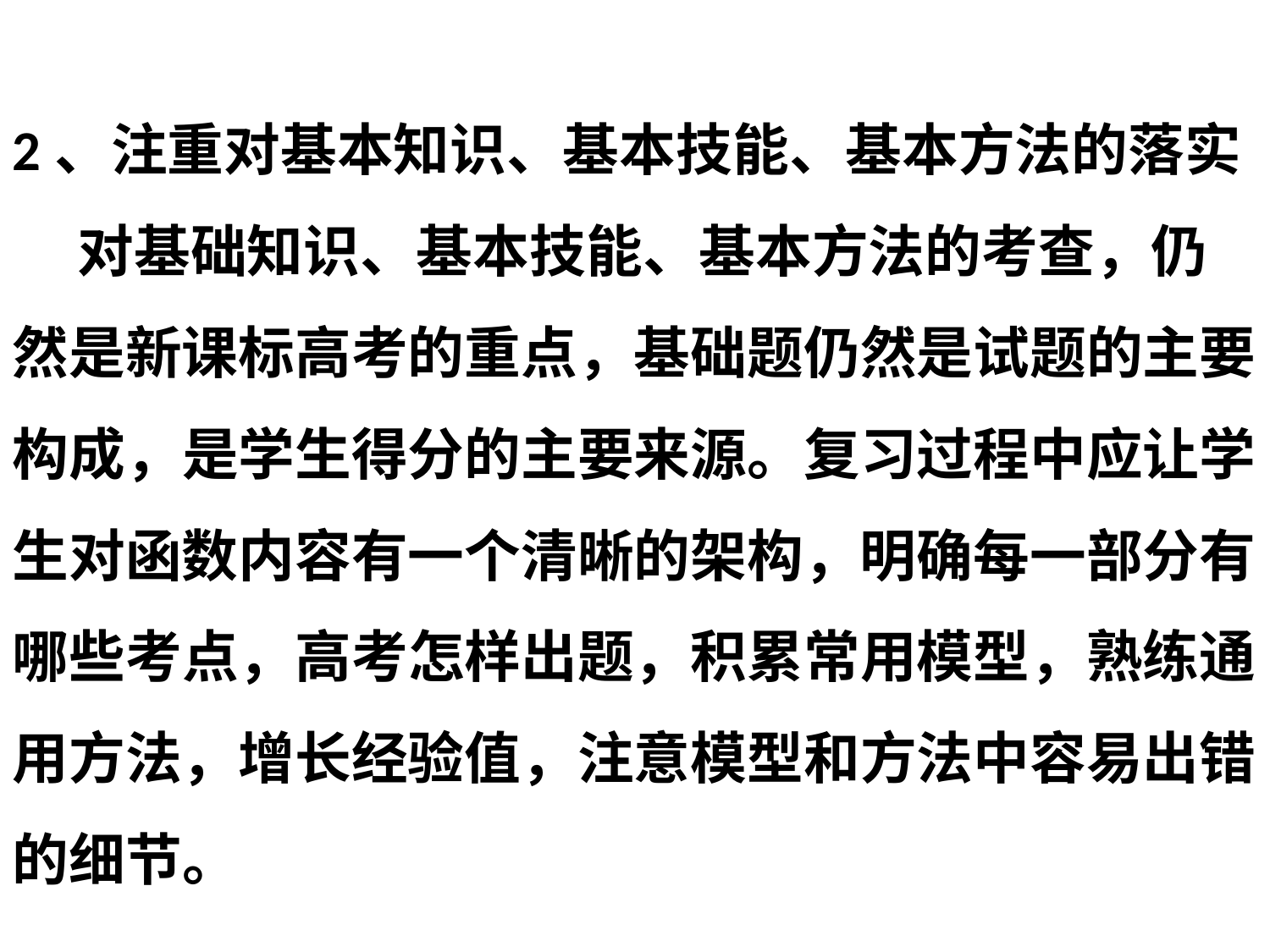

2、注重对基本知识、基本技能、基本方法的落实
    对基础知识、基本技能、基本方法的考查，仍然是新课标高考的重点，基础题仍然是试题的主要构成，是学生得分的主要来源。复习过程中应让学生对函数内容有一个清晰的架构，明确每一部分有哪些考点，高考怎样出题，积累常用模型，熟练通用方法，增长经验值，注意模型和方法中容易出错的细节。